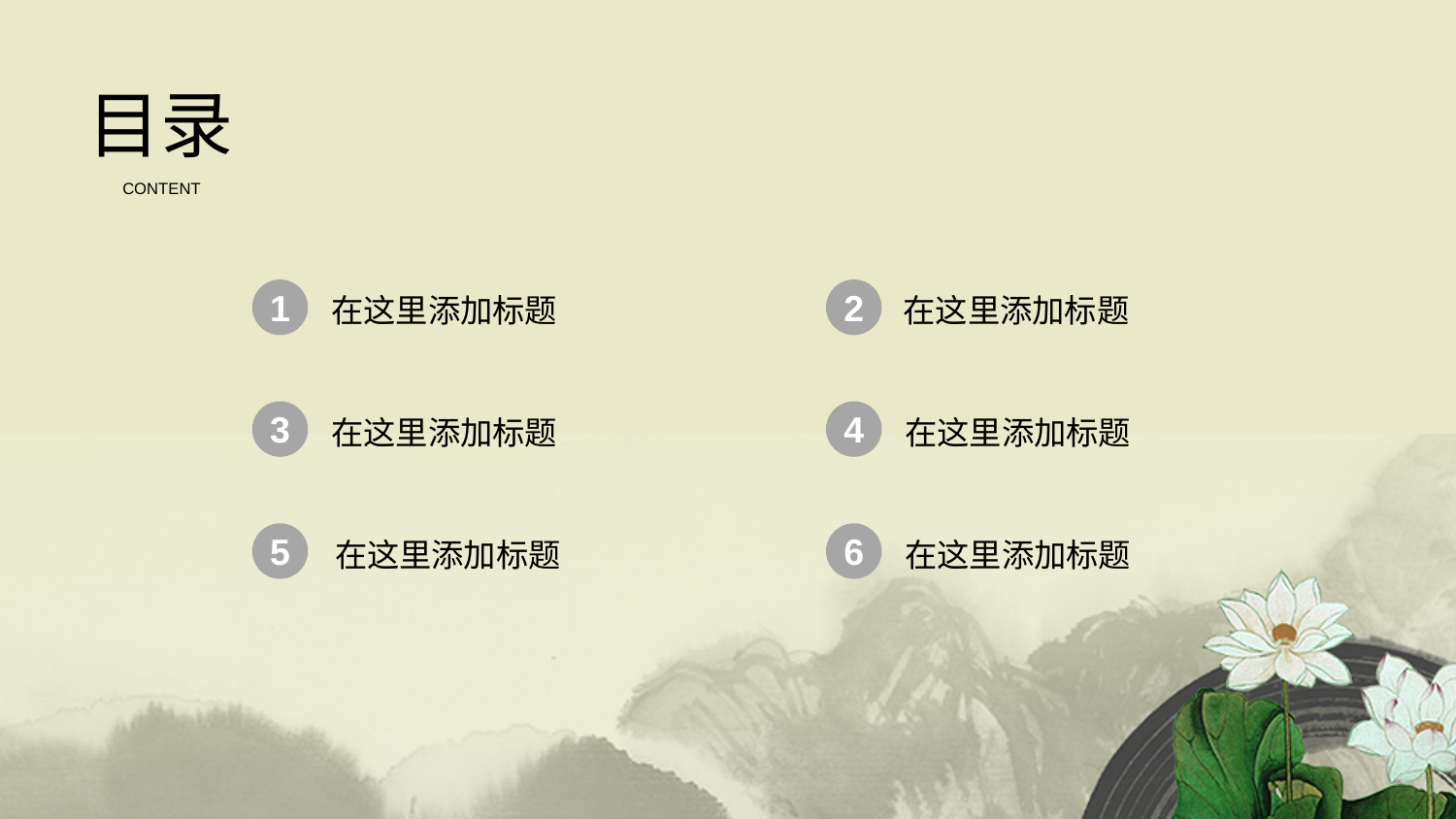

目录
CONTENT
1

在这里添加标题
2

在这里添加标题
3

在这里添加标题
4

在这里添加标题
5

在这里添加标题
6

在这里添加标题